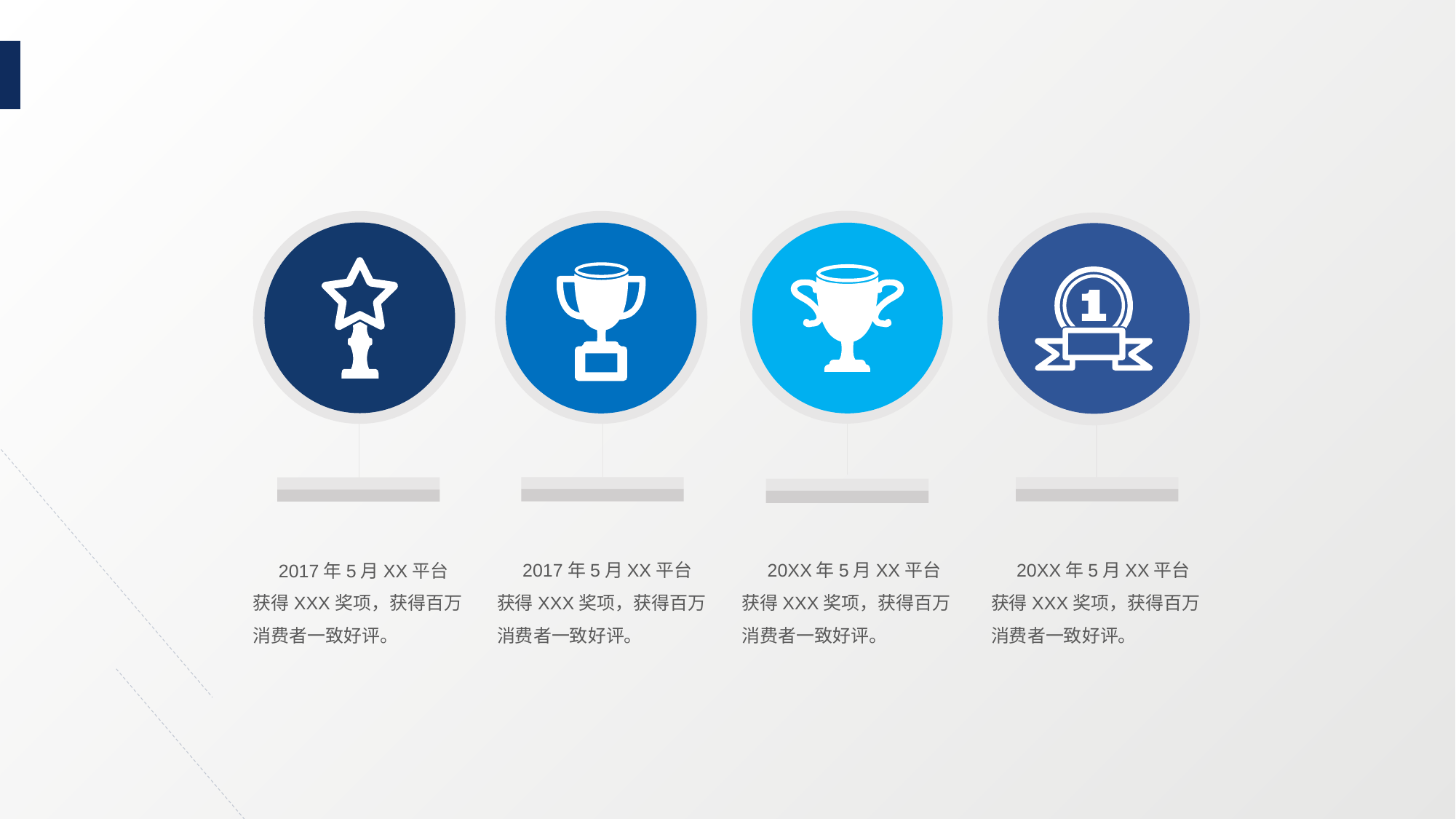

#

     2017年5月XX平台获得XXX奖项，获得百万消费者一致好评。
     20XX年5月XX平台获得XXX奖项，获得百万消费者一致好评。
     20XX年5月XX平台获得XXX奖项，获得百万消费者一致好评。
     2017年5月XX平台获得XXX奖项，获得百万消费者一致好评。